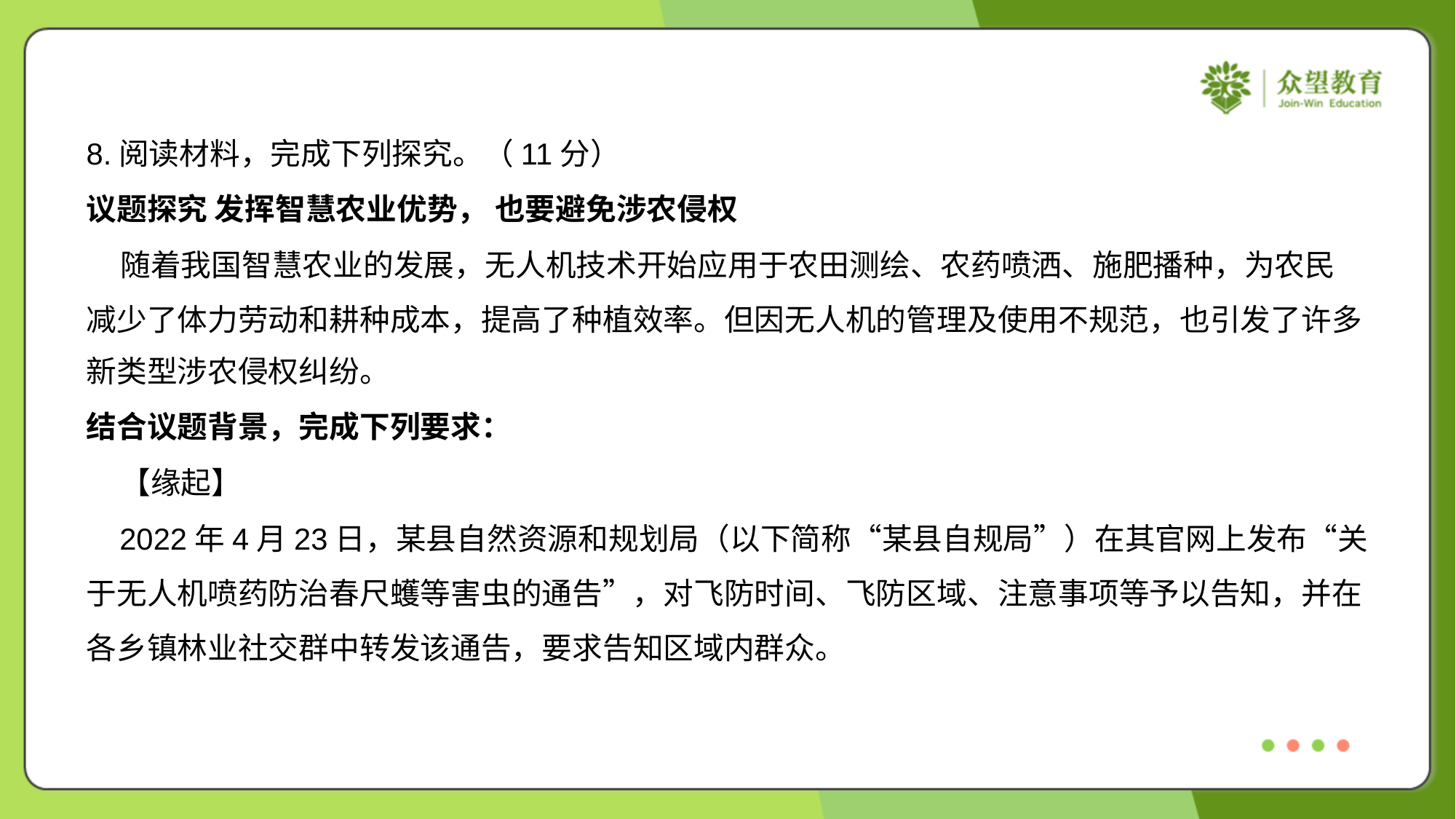

8.阅读材料，完成下列探究。（11分）
议题探究 发挥智慧农业优势， 也要避免涉农侵权
    随着我国智慧农业的发展，无人机技术开始应用于农田测绘、农药喷洒、施肥播种，为农民
减少了体力劳动和耕种成本，提高了种植效率。但因无人机的管理及使用不规范，也引发了许多
新类型涉农侵权纠纷。
结合议题背景，完成下列要求：
    【缘起】
    2022年4月23日，某县自然资源和规划局（以下简称“某县自规局”）在其官网上发布“关
于无人机喷药防治春尺蠖等害虫的通告”，对飞防时间、飞防区域、注意事项等予以告知，并在
各乡镇林业社交群中转发该通告，要求告知区域内群众。